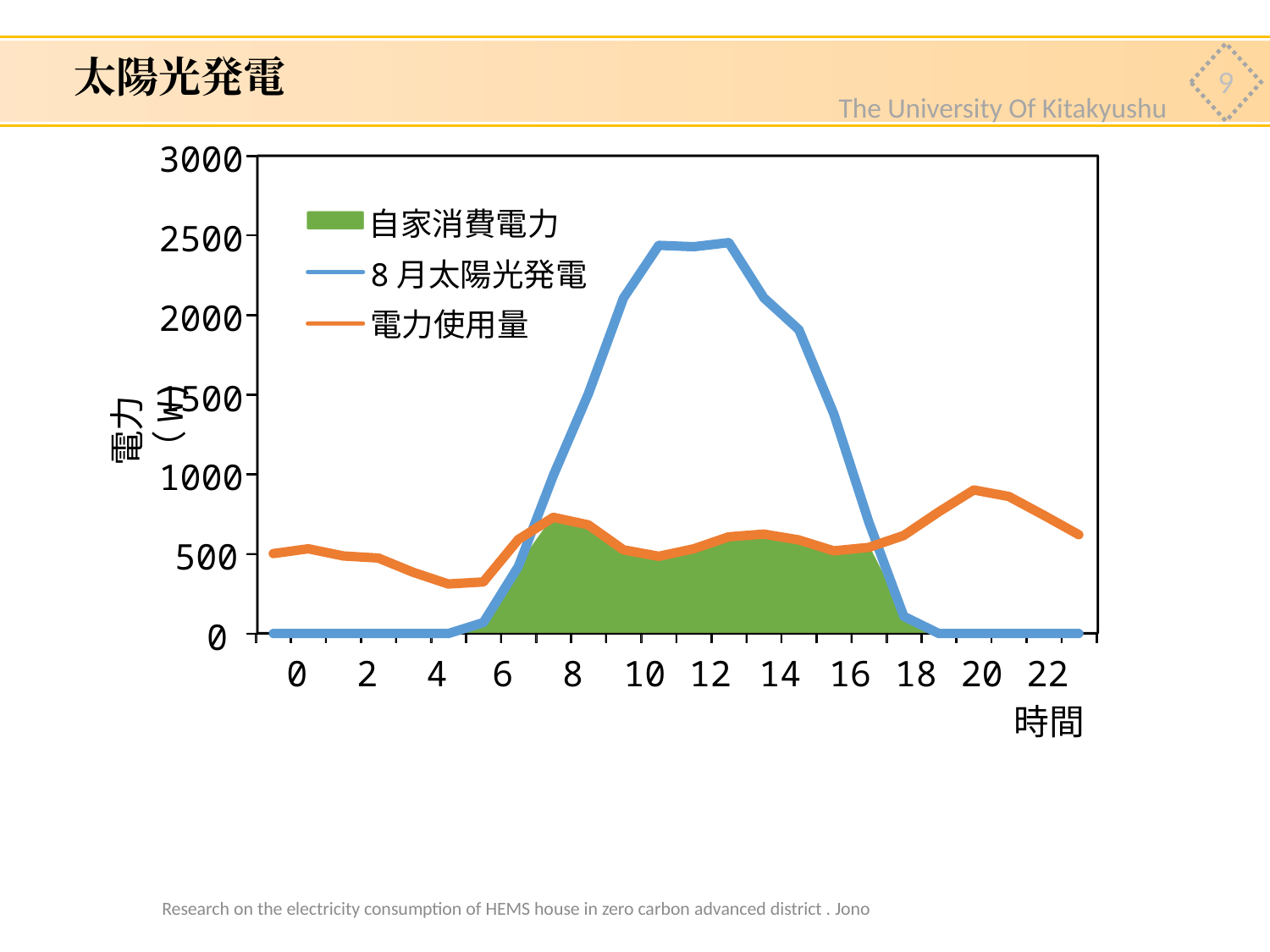

# 太陽光発電

9
The University Of Kitakyushu
3000

自家消費電力

2500

8月太陽光発電

2000
電力使用量

電力（W)
1500
1000

500
0

0
2
4
6
8
10
12
14
16
18
20
22
時間
Research on the electricity consumption of HEMS house in zero carbon advanced district . Jono